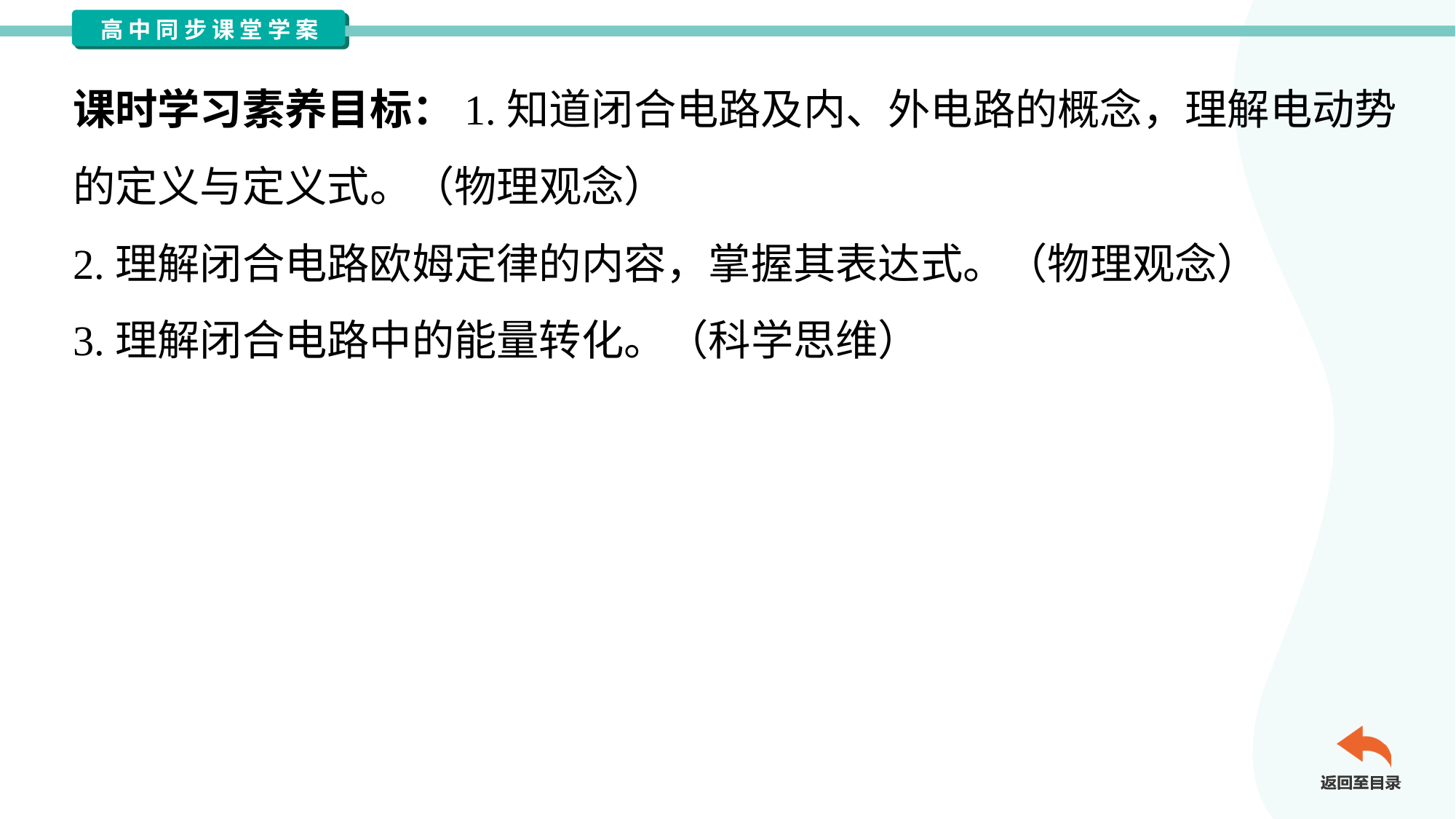

课时学习素养目标：1.知道闭合电路及内、外电路的概念，理解电动势
的定义与定义式。（物理观念）
2.理解闭合电路欧姆定律的内容，掌握其表达式。（物理观念）
3.理解闭合电路中的能量转化。（科学思维）